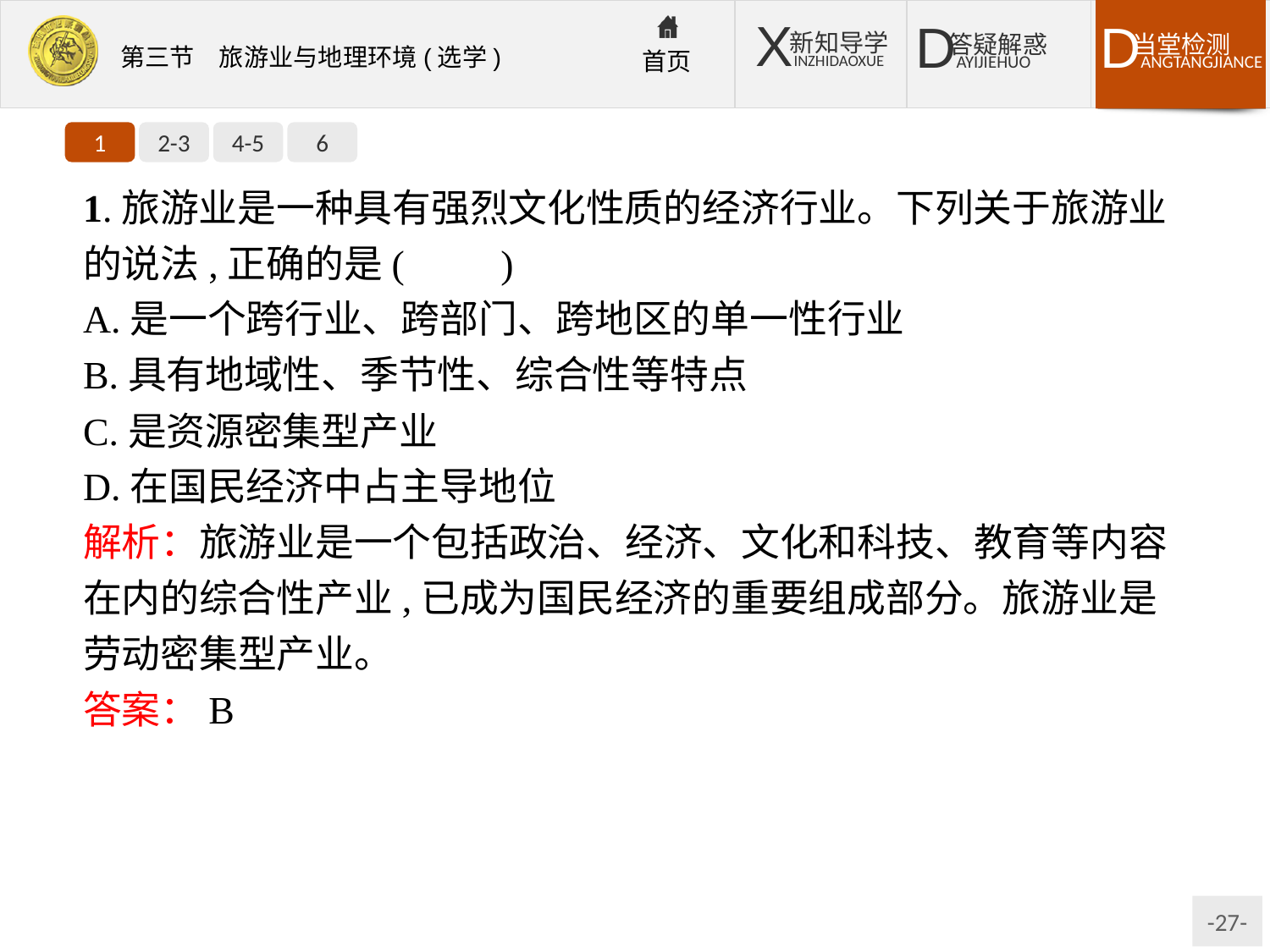

1
2-3
4-5
6
1.旅游业是一种具有强烈文化性质的经济行业。下列关于旅游业的说法,正确的是(　　)
A.是一个跨行业、跨部门、跨地区的单一性行业
B.具有地域性、季节性、综合性等特点
C.是资源密集型产业
D.在国民经济中占主导地位
解析：旅游业是一个包括政治、经济、文化和科技、教育等内容在内的综合性产业,已成为国民经济的重要组成部分。旅游业是劳动密集型产业。
答案：B